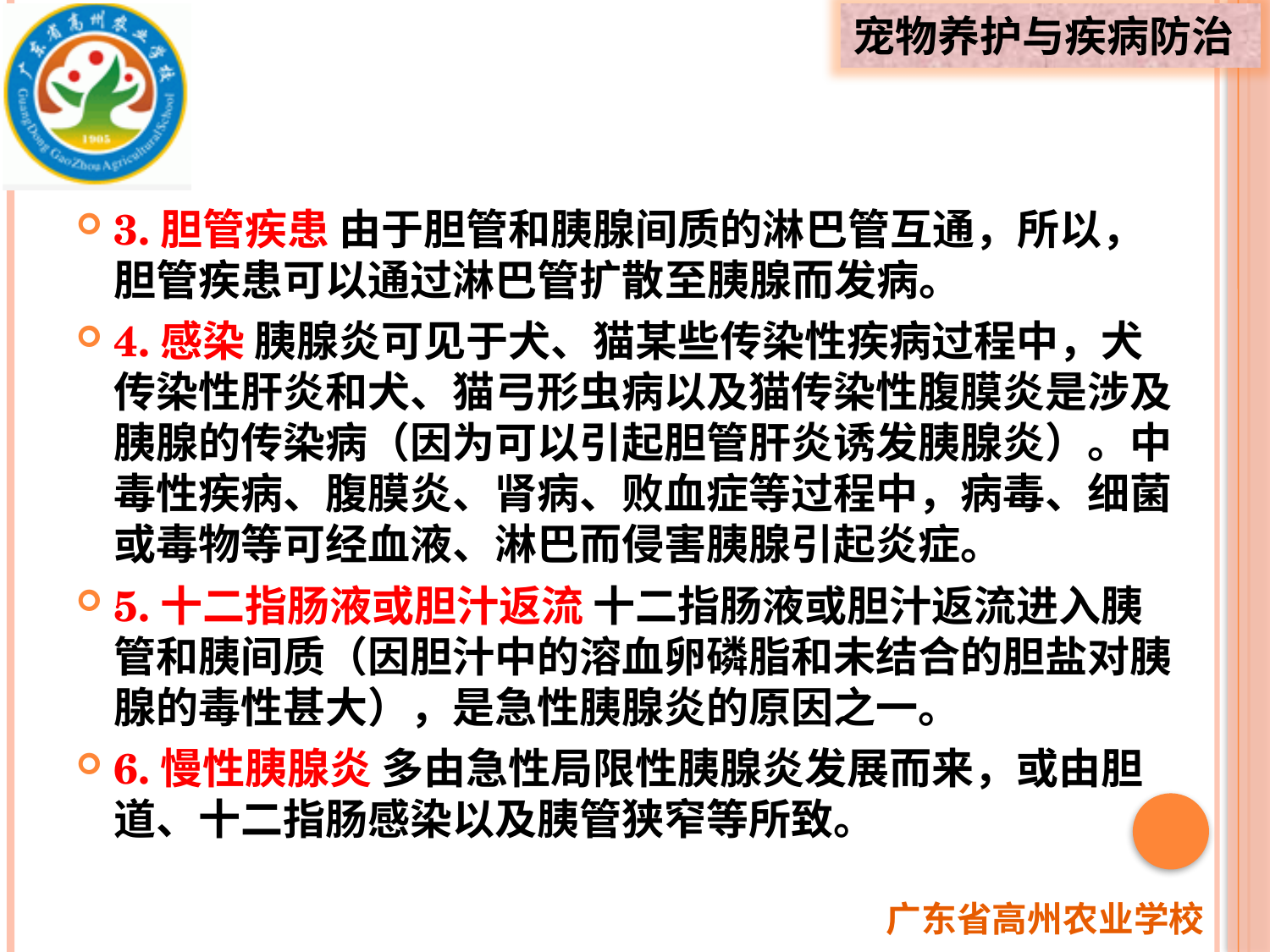

3.胆管疾患 由于胆管和胰腺间质的淋巴管互通，所以，胆管疾患可以通过淋巴管扩散至胰腺而发病。
4.感染 胰腺炎可见于犬、猫某些传染性疾病过程中，犬传染性肝炎和犬、猫弓形虫病以及猫传染性腹膜炎是涉及胰腺的传染病（因为可以引起胆管肝炎诱发胰腺炎）。中毒性疾病、腹膜炎、肾病、败血症等过程中，病毒、细菌或毒物等可经血液、淋巴而侵害胰腺引起炎症。
5.十二指肠液或胆汁返流 十二指肠液或胆汁返流进入胰管和胰间质（因胆汁中的溶血卵磷脂和未结合的胆盐对胰腺的毒性甚大），是急性胰腺炎的原因之一。
6.慢性胰腺炎 多由急性局限性胰腺炎发展而来，或由胆道、十二指肠感染以及胰管狭窄等所致。